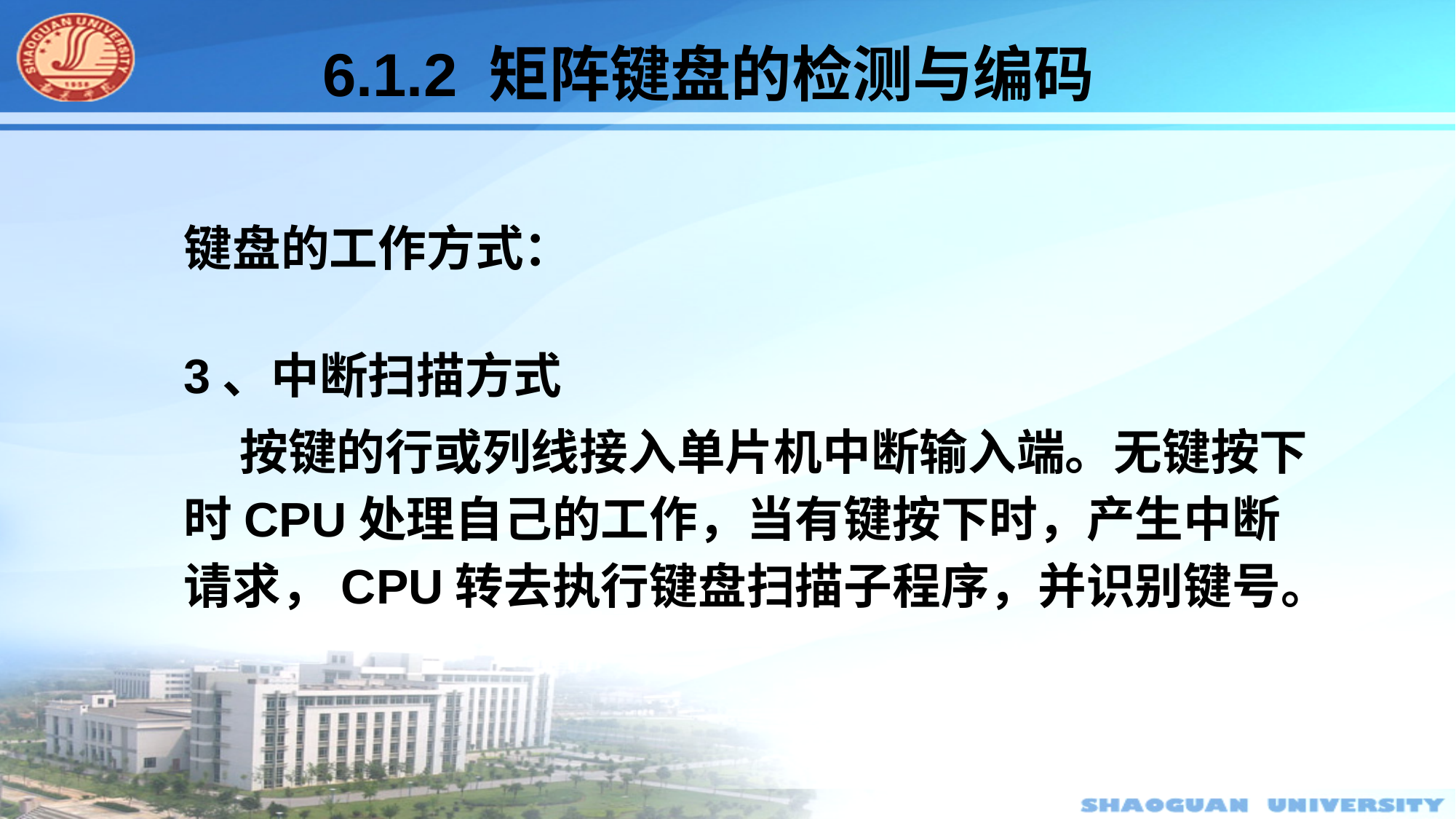

6.1.2 矩阵键盘的检测与编码
键盘的工作方式：

3、中断扫描方式
    按键的行或列线接入单片机中断输入端。无键按下时CPU处理自己的工作，当有键按下时，产生中断请求，CPU转去执行键盘扫描子程序，并识别键号。